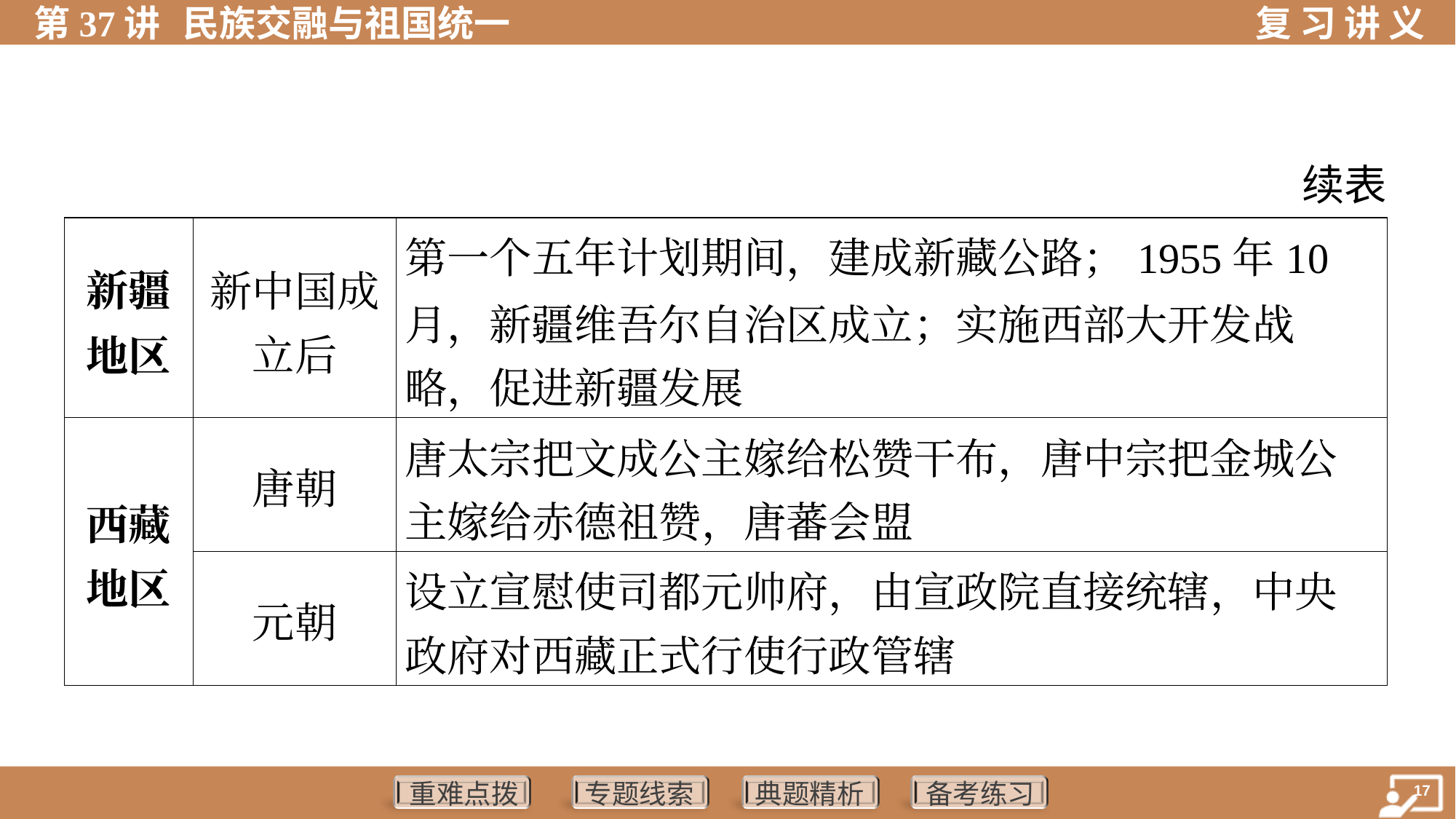

续表
| 新疆 地区 | 新中国成 立后 | 第一个五年计划期间，建成新藏公路；1955年10 月，新疆维吾尔自治区成立；实施西部大开发战 略，促进新疆发展 |
| --- | --- | --- |
| 西藏 地区 | 唐朝 | 唐太宗把文成公主嫁给松赞干布，唐中宗把金城公 主嫁给赤德祖赞，唐蕃会盟 |
|  | 元朝 | 设立宣慰使司都元帅府，由宣政院直接统辖，中央 政府对西藏正式行使行政管辖 |